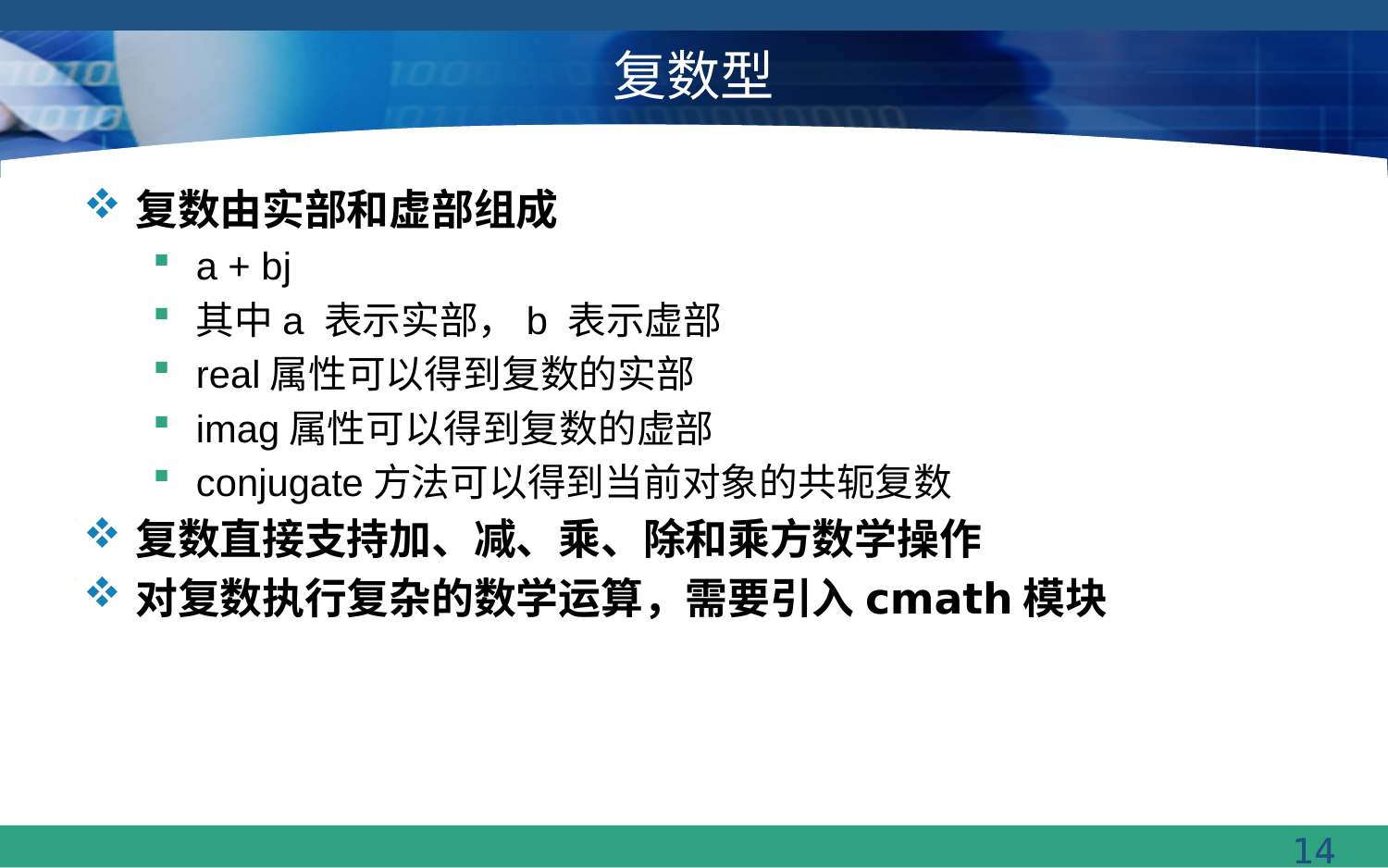

# 复数型
复数由实部和虚部组成
a + bj
其中a 表示实部，b 表示虚部
real属性可以得到复数的实部
imag属性可以得到复数的虚部
conjugate方法可以得到当前对象的共轭复数
复数直接支持加、减、乘、除和乘方数学操作
对复数执行复杂的数学运算，需要引入cmath模块